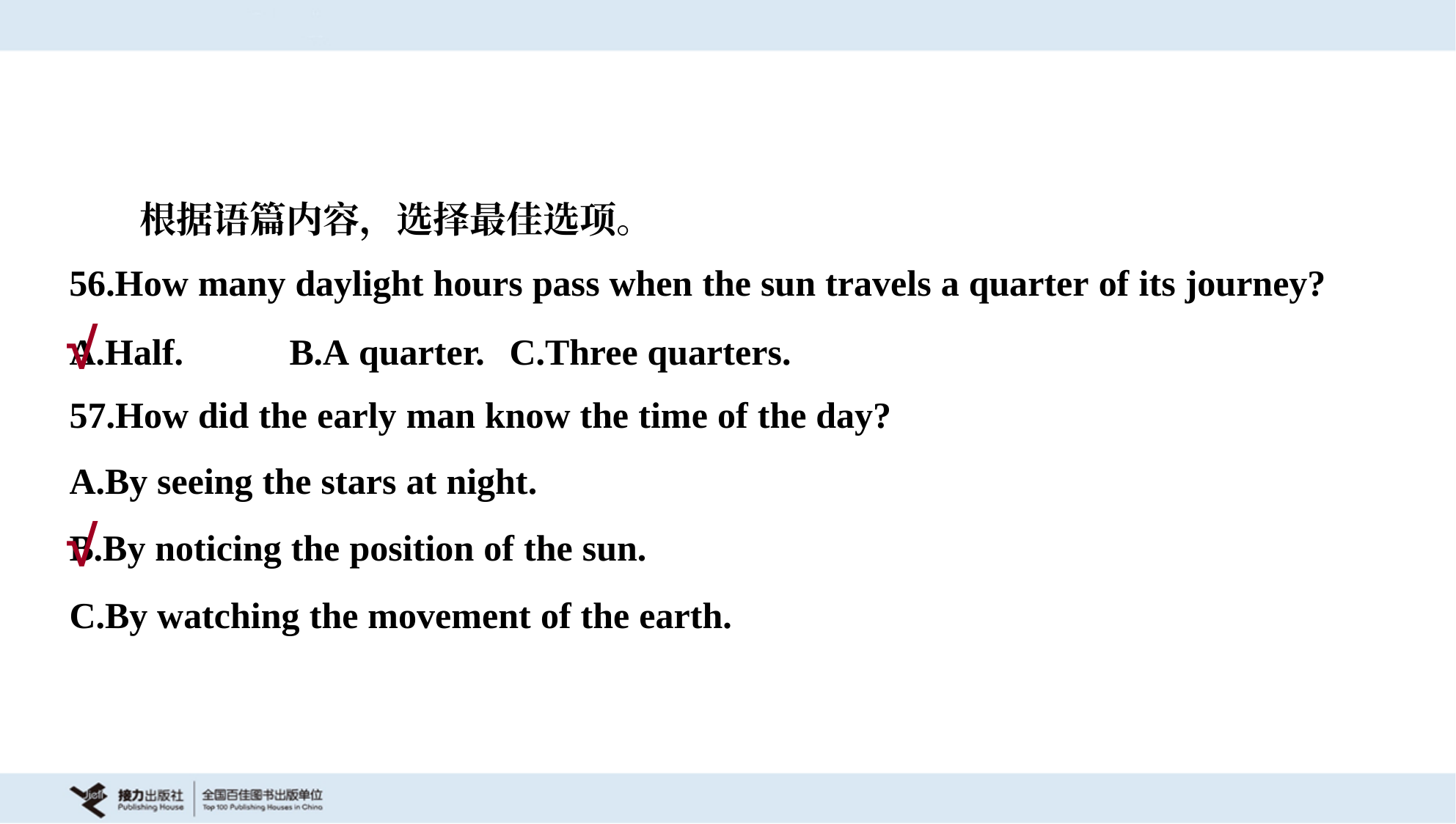

根据语篇内容，选择最佳选项。
56.How many daylight hours pass when the sun travels a quarter of its journey?
A.Half.	B.A quarter.	C.Three quarters.
√
57.How did the early man know the time of the day?
A.By seeing the stars at night.
B.By noticing the position of the sun.
C.By watching the movement of the earth.
√